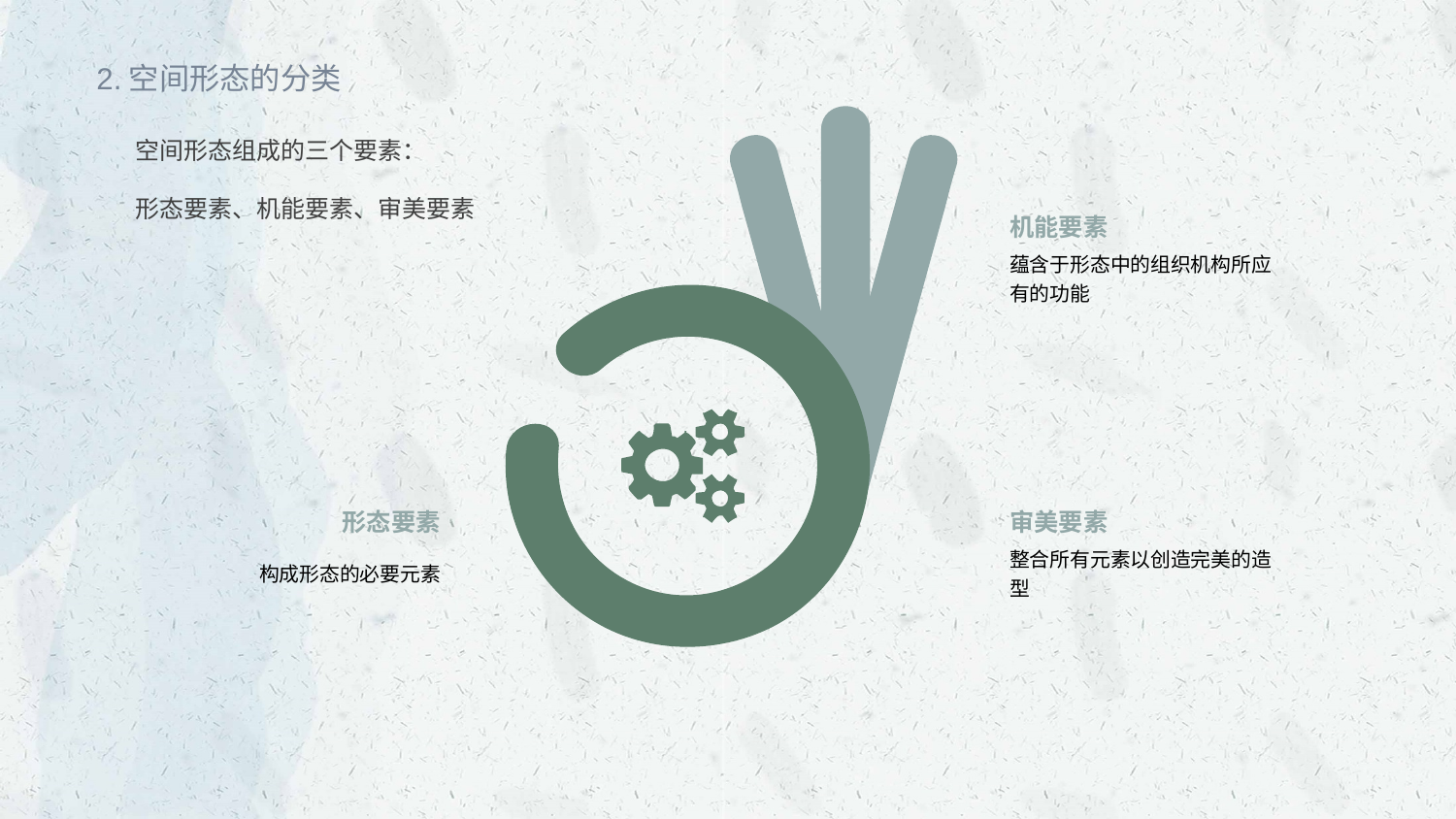

2.空间形态的分类

空间形态组成的三个要素：

形态要素、机能要素、审美要素
机能要素
蕴含于形态中的组织机构所应有的功能
形态要素
构成形态的必要元素
审美要素
整合所有元素以创造完美的造型